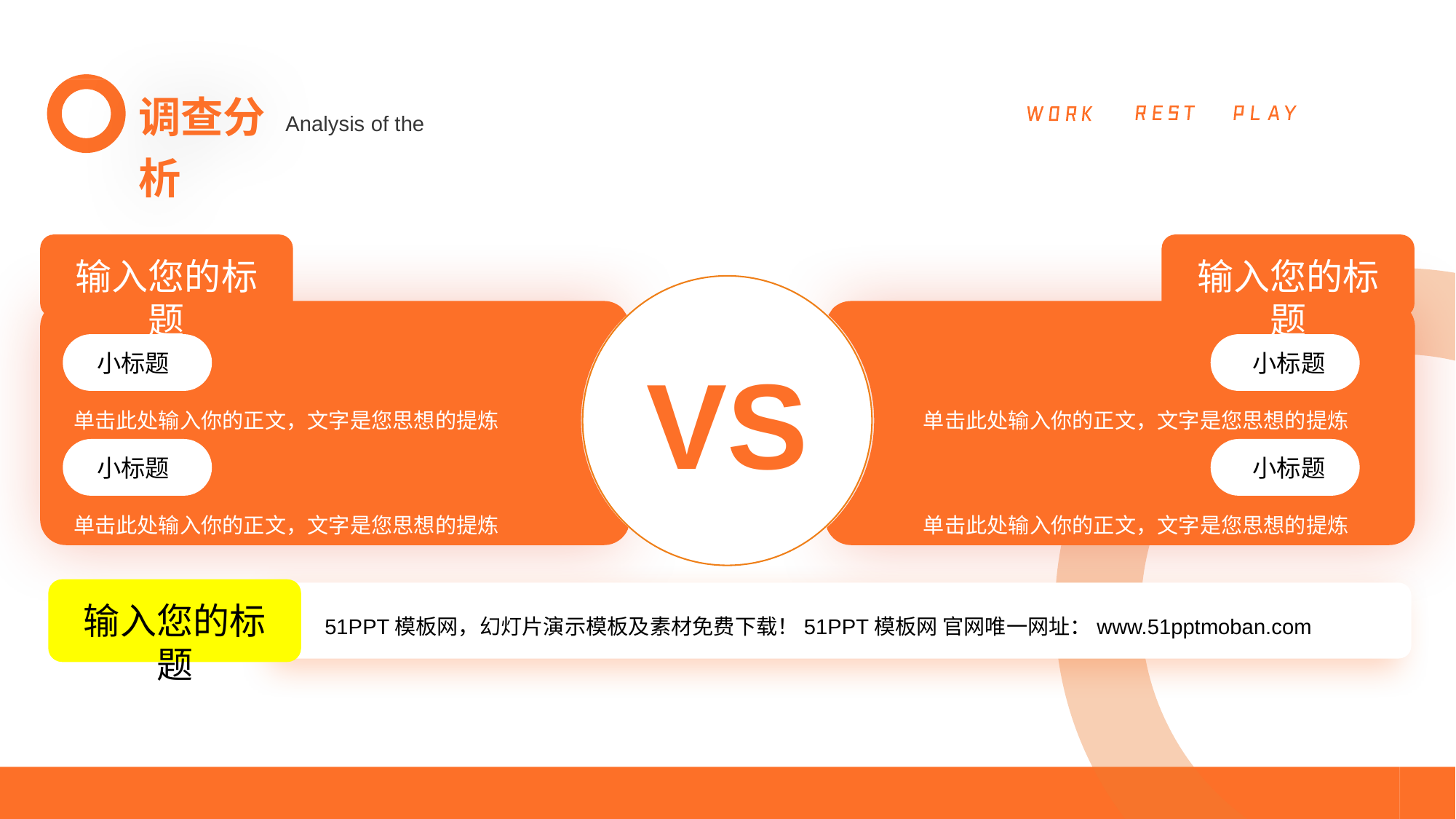

调查分析
Analysis of the

输入您的标题

输入您的标题

VS

小标题
单击此处输入你的正文，文字是您思想的提炼

小标题
单击此处输入你的正文，文字是您思想的提炼

小标题
单击此处输入你的正文，文字是您思想的提炼

小标题
单击此处输入你的正文，文字是您思想的提炼

输入您的标题

51PPT模板网，幻灯片演示模板及素材免费下载！51PPT模板网 官网唯一网址：www.51pptmoban.com